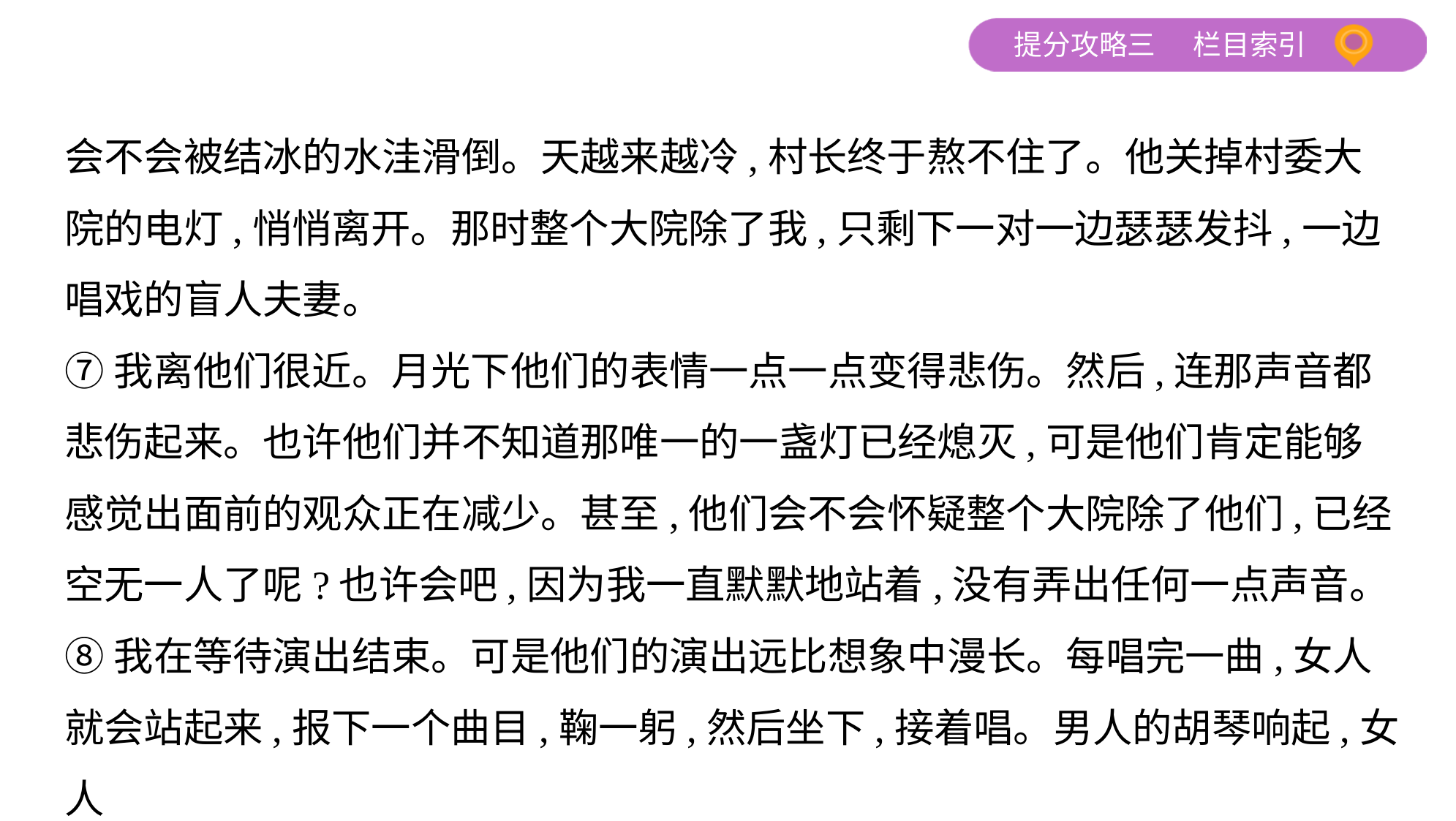

会不会被结冰的水洼滑倒。天越来越冷,村长终于熬不住了。他关掉村委大
院的电灯,悄悄离开。那时整个大院除了我,只剩下一对一边瑟瑟发抖,一边
唱戏的盲人夫妻。
⑦我离他们很近。月光下他们的表情一点一点变得悲伤。然后,连那声音都
悲伤起来。也许他们并不知道那唯一的一盏灯已经熄灭,可是他们肯定能够
感觉出面前的观众正在减少。甚至,他们会不会怀疑整个大院除了他们,已经
空无一人了呢?也许会吧,因为我一直默默地站着,没有弄出任何一点声音。
⑧我在等待演出结束。可是他们的演出远比想象中漫长。每唱完一曲,女人
就会站起来,报下一个曲目,鞠一躬,然后坐下,接着唱。男人的胡琴响起,女人